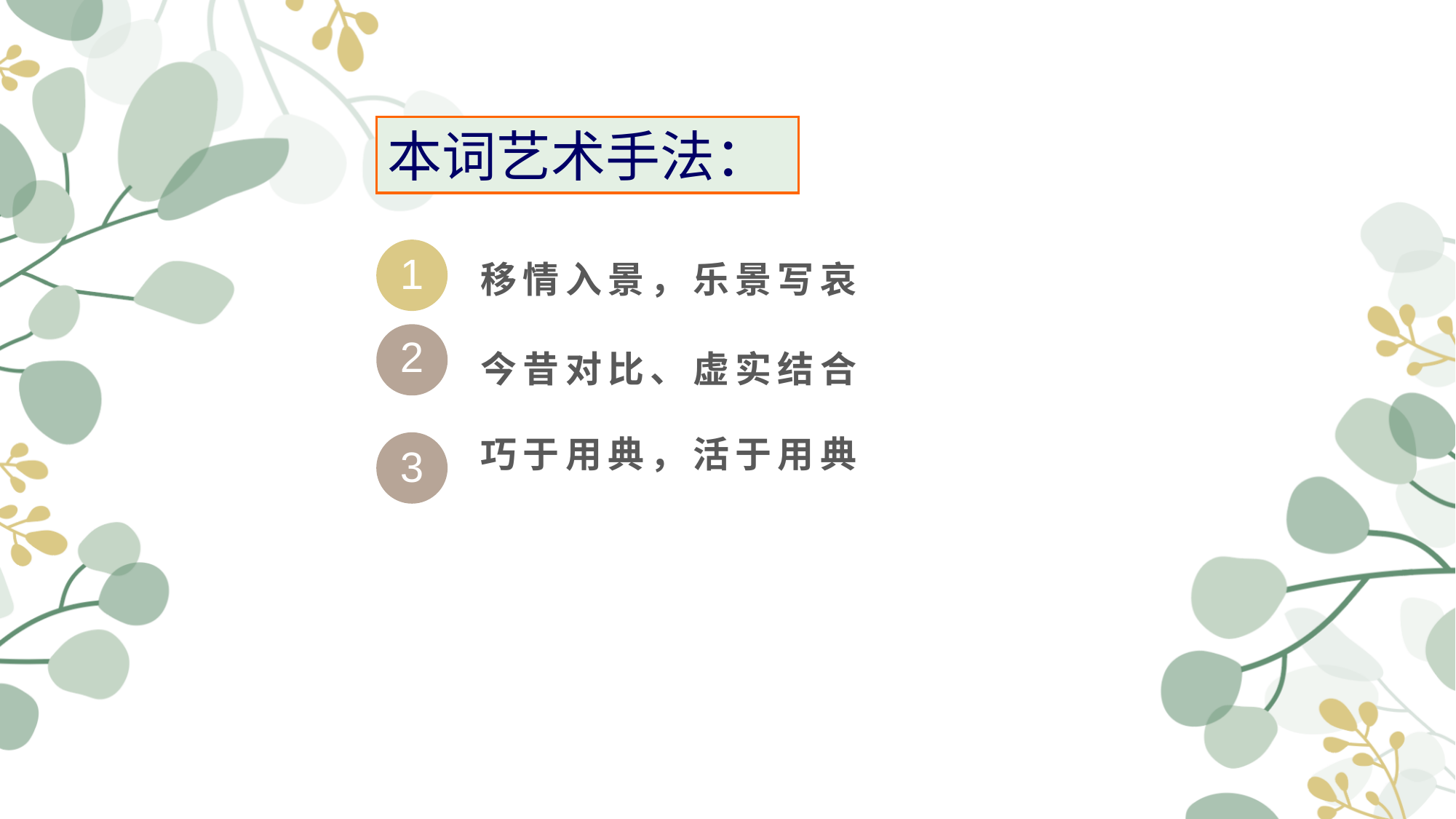

本词艺术手法：

1
移情入景，乐景写哀
2

今昔对比、虚实结合
巧于用典，活于用典

3